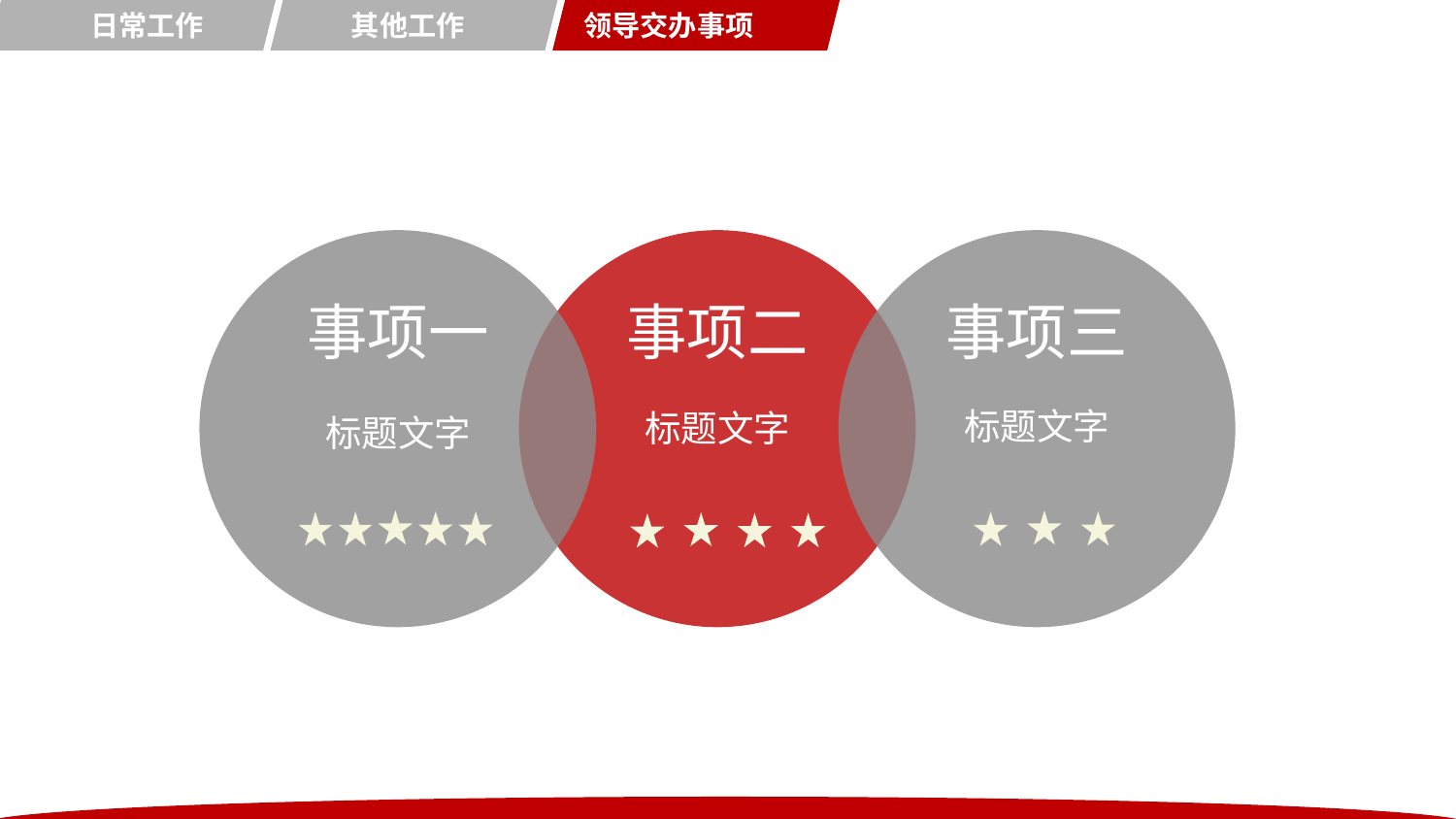

日常工作

其他工作

领导交办事项

事项一
标题文字

事项二
标题文字

事项三
标题文字